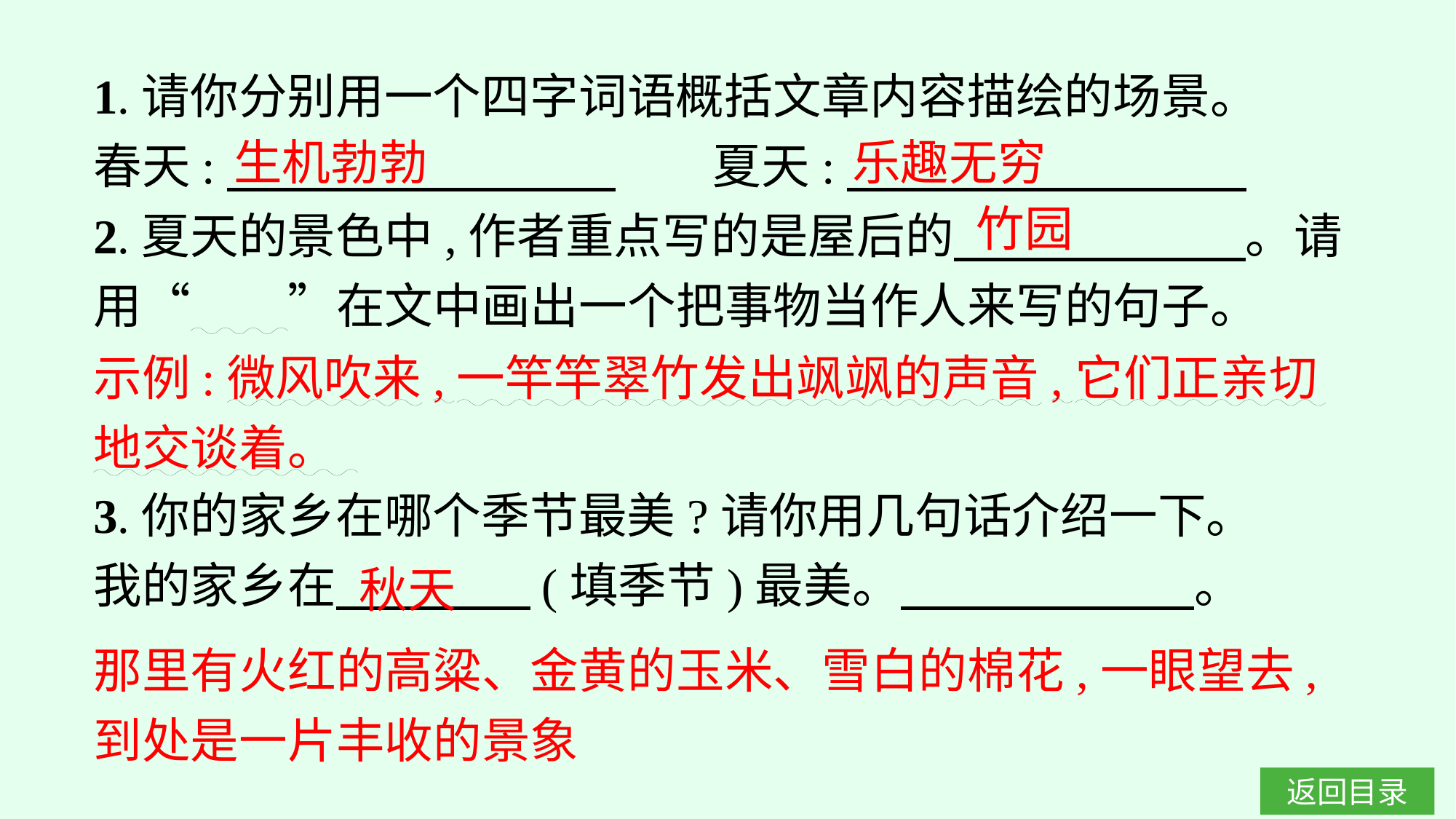

1.请你分别用一个四字词语概括文章内容描绘的场景。
春天:　　　　　　　　　　夏天:
2.夏天的景色中,作者重点写的是屋后的　　　　　　。请用“　　”在文中画出一个把事物当作人来写的句子。

3.你的家乡在哪个季节最美?请你用几句话介绍一下。
我的家乡在　　　　(填季节)最美。　                  　。
生机勃勃
乐趣无穷
竹园
示例:微风吹来,一竿竿翠竹发出飒飒的声音,它们正亲切地交谈着。
秋天
那里有火红的高粱、金黄的玉米、雪白的棉花,一眼望去,到处是一片丰收的景象